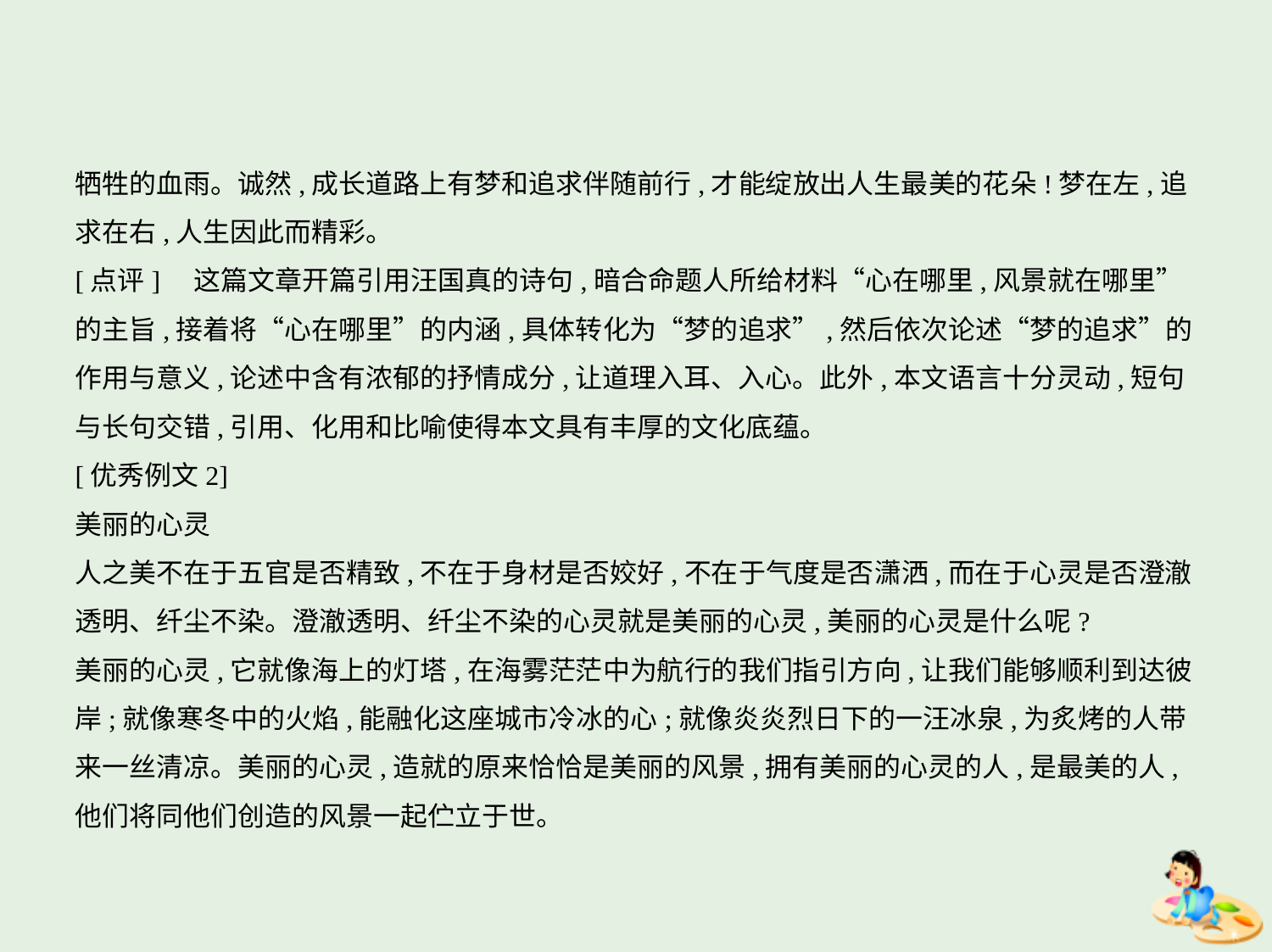

牺牲的血雨。诚然,成长道路上有梦和追求伴随前行,才能绽放出人生最美的花朵!梦在左,追
求在右,人生因此而精彩。
[点评]　这篇文章开篇引用汪国真的诗句,暗合命题人所给材料“心在哪里,风景就在哪里”
的主旨,接着将“心在哪里”的内涵,具体转化为“梦的追求”,然后依次论述“梦的追求”的
作用与意义,论述中含有浓郁的抒情成分,让道理入耳、入心。此外,本文语言十分灵动,短句
与长句交错,引用、化用和比喻使得本文具有丰厚的文化底蕴。
[优秀例文2]
美丽的心灵
人之美不在于五官是否精致,不在于身材是否姣好,不在于气度是否潇洒,而在于心灵是否澄澈
透明、纤尘不染。澄澈透明、纤尘不染的心灵就是美丽的心灵,美丽的心灵是什么呢?
美丽的心灵,它就像海上的灯塔,在海雾茫茫中为航行的我们指引方向,让我们能够顺利到达彼
岸;就像寒冬中的火焰,能融化这座城市冷冰的心;就像炎炎烈日下的一汪冰泉,为炙烤的人带
来一丝清凉。美丽的心灵,造就的原来恰恰是美丽的风景,拥有美丽的心灵的人,是最美的人,
他们将同他们创造的风景一起伫立于世。